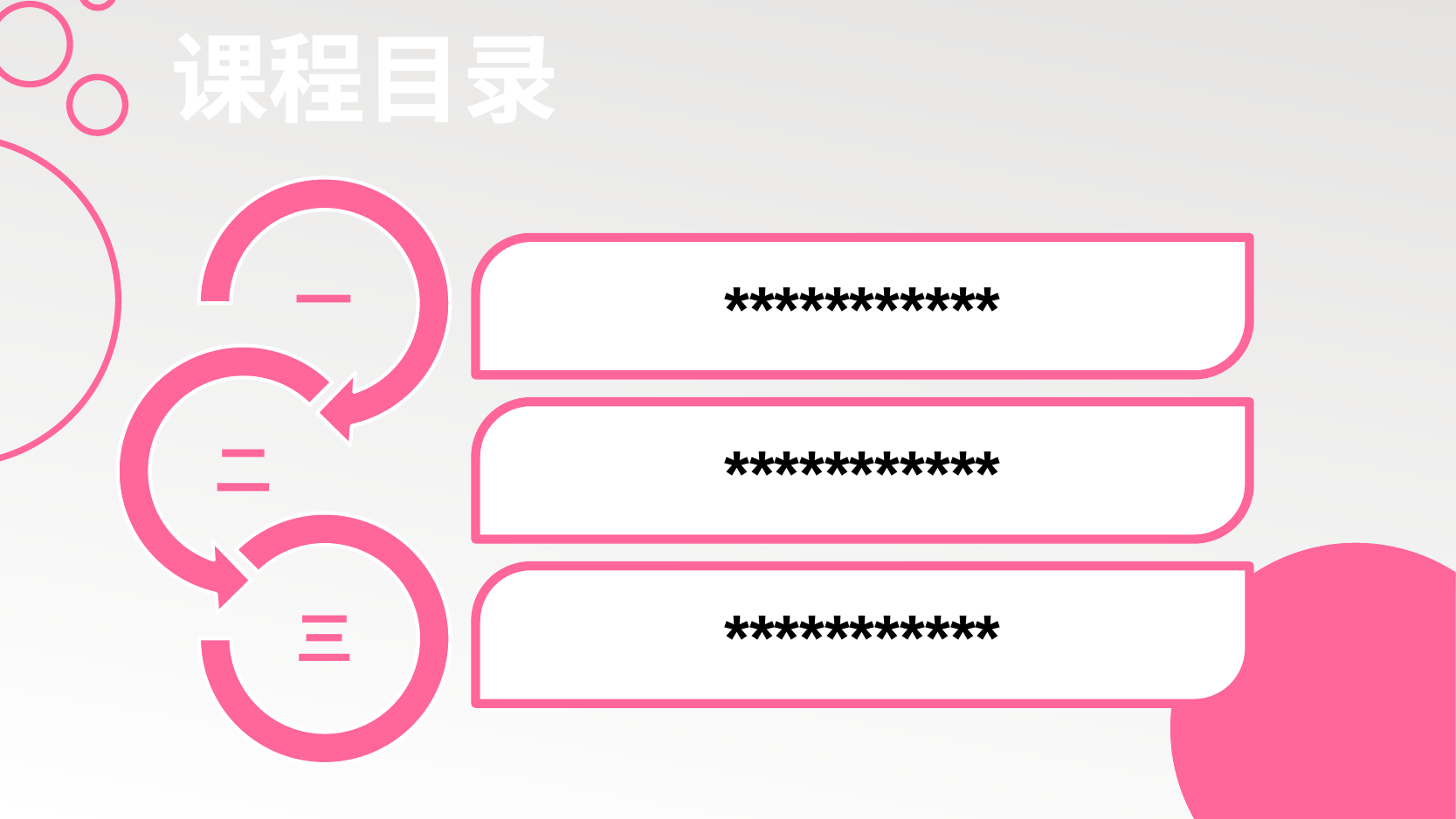

课程目录

一
二
三
***********
***********

***********